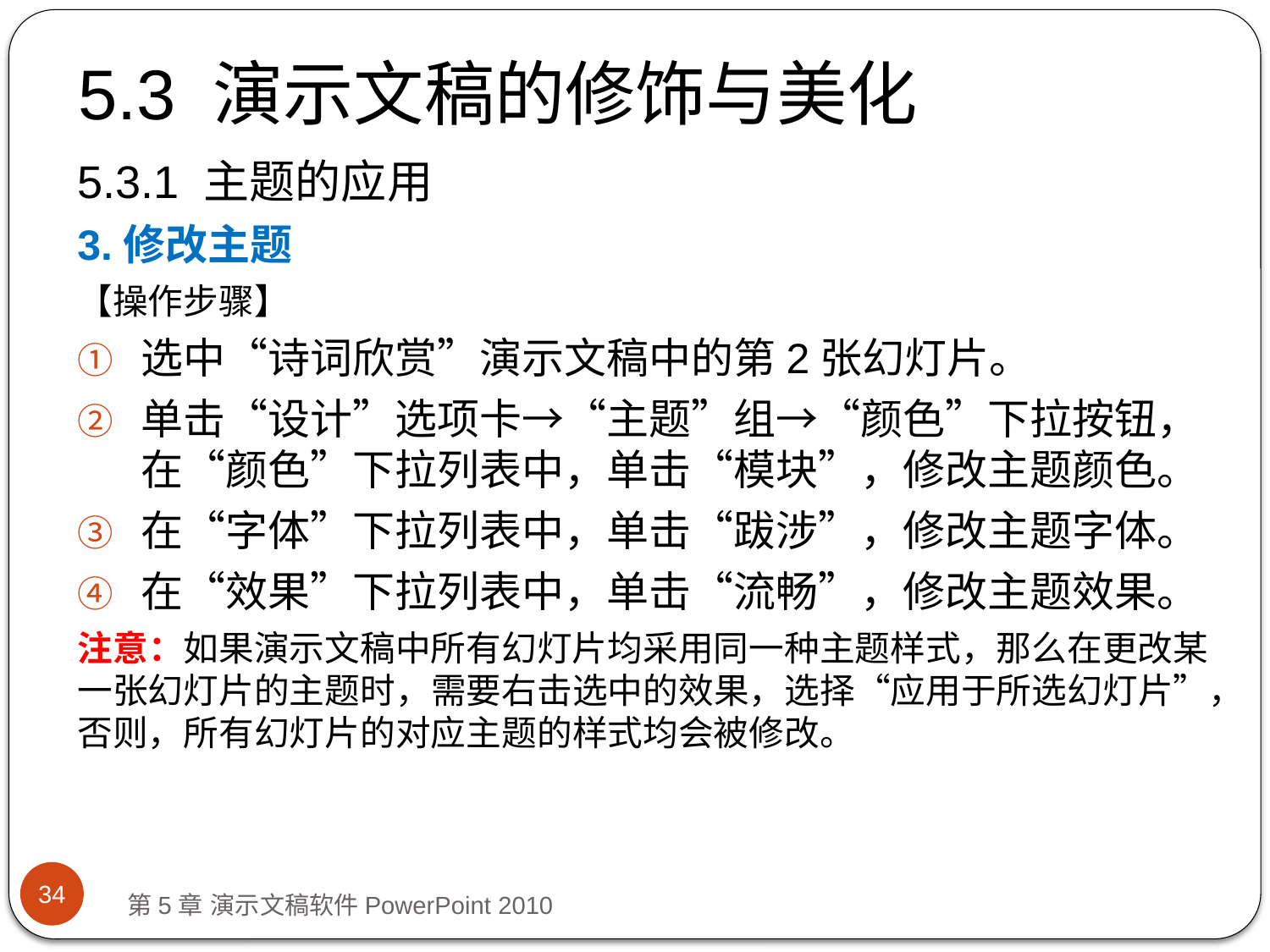

# 5.3 演示文稿的修饰与美化
5.3.1 主题的应用
3.修改主题
【操作步骤】
选中“诗词欣赏”演示文稿中的第2张幻灯片。
单击“设计”选项卡→“主题”组→“颜色”下拉按钮，在“颜色”下拉列表中，单击“模块”，修改主题颜色。
在“字体”下拉列表中，单击“跋涉”，修改主题字体。
在“效果”下拉列表中，单击“流畅”，修改主题效果。
注意：如果演示文稿中所有幻灯片均采用同一种主题样式，那么在更改某一张幻灯片的主题时，需要右击选中的效果，选择“应用于所选幻灯片”，否则，所有幻灯片的对应主题的样式均会被修改。

34
第5章 演示文稿软件PowerPoint 2010